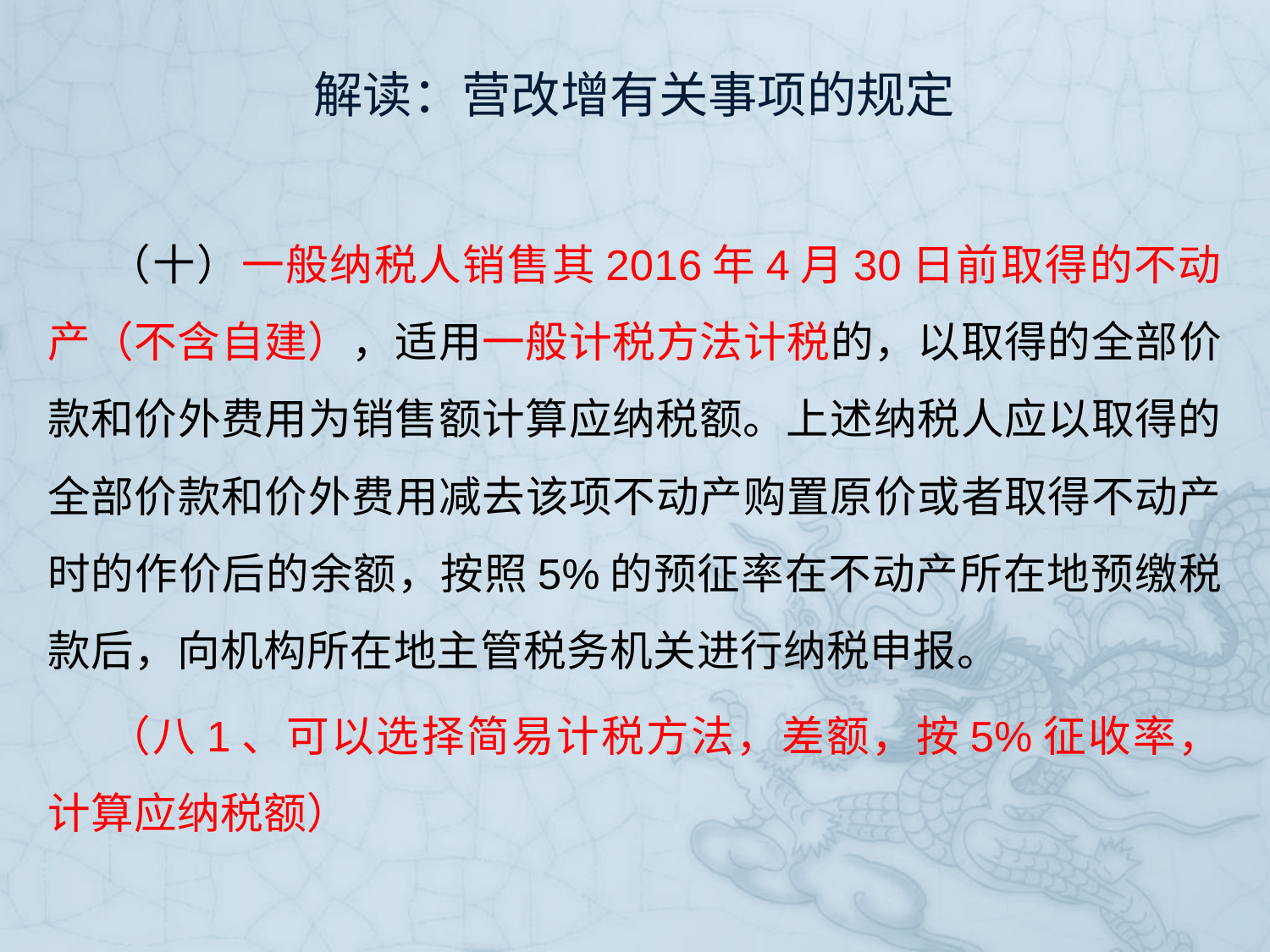

# 解读：营改增有关事项的规定

（十）一般纳税人销售其2016年4月30日前取得的不动产（不含自建），适用一般计税方法计税的，以取得的全部价款和价外费用为销售额计算应纳税额。上述纳税人应以取得的全部价款和价外费用减去该项不动产购置原价或者取得不动产时的作价后的余额，按照5%的预征率在不动产所在地预缴税款后，向机构所在地主管税务机关进行纳税申报。
（八1、可以选择简易计税方法，差额，按5%征收率，计算应纳税额）